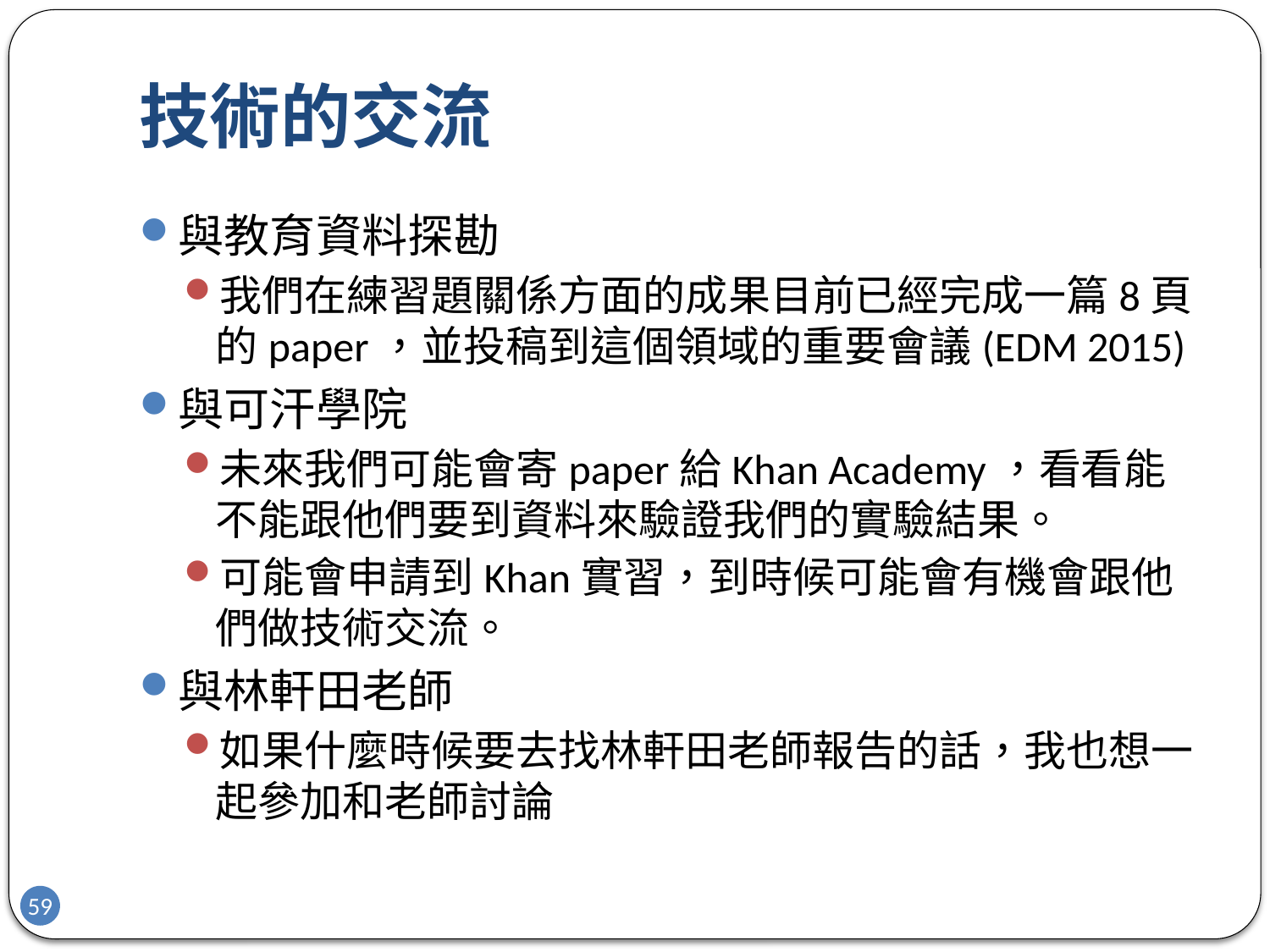

# 技術的交流
與教育資料探勘
我們在練習題關係方面的成果目前已經完成一篇8頁的paper，並投稿到這個領域的重要會議(EDM 2015)
與可汗學院
未來我們可能會寄paper給Khan Academy，看看能不能跟他們要到資料來驗證我們的實驗結果。
可能會申請到Khan實習，到時候可能會有機會跟他們做技術交流。
與林軒田老師
如果什麼時候要去找林軒田老師報告的話，我也想一起參加和老師討論
59